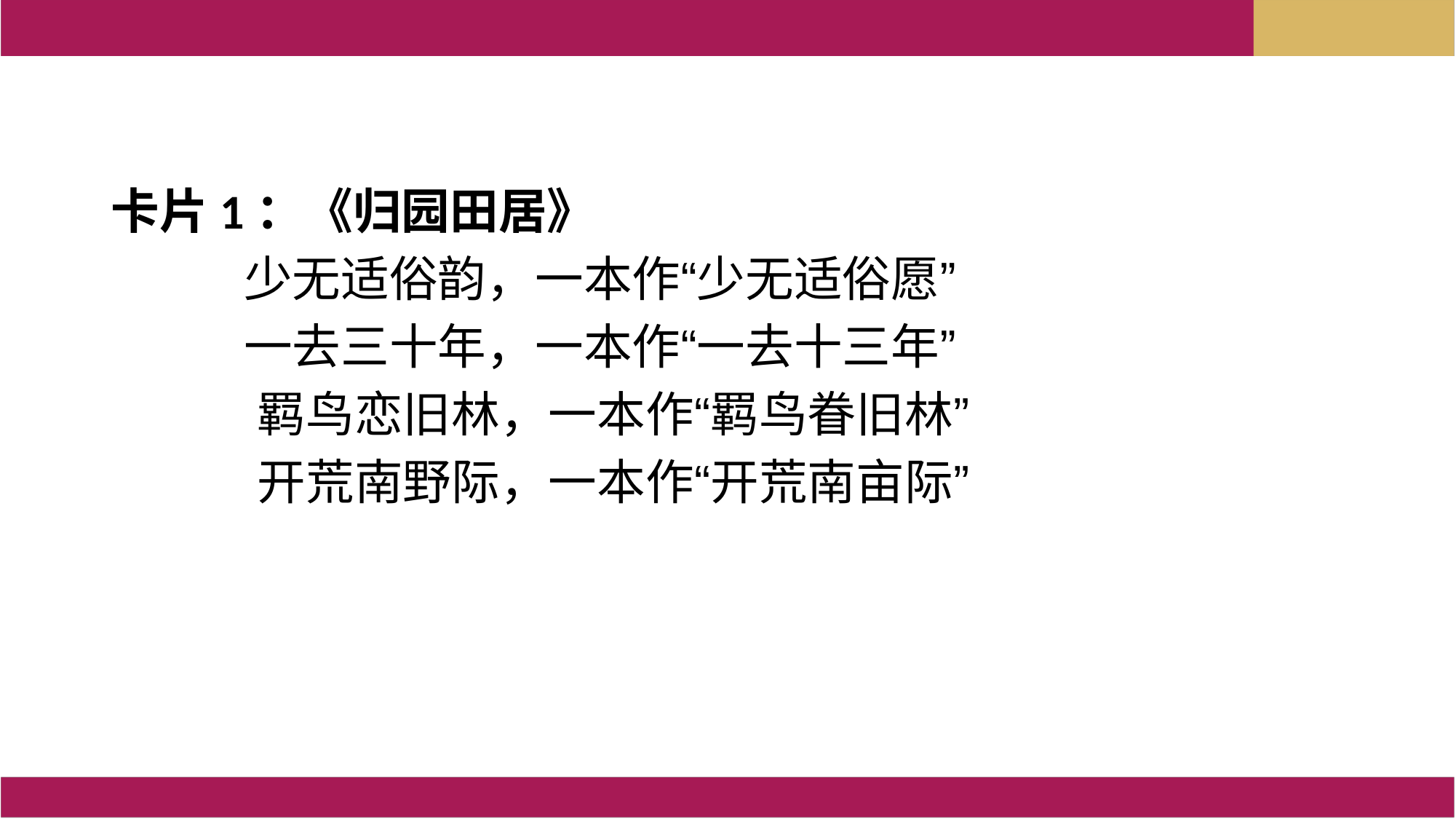

卡片1：《归园田居》
         少无适俗韵，一本作“少无适俗愿”
         一去三十年，一本作“一去十三年”
          羁鸟恋旧林，一本作“羁鸟眷旧林”
          开荒南野际，一本作“开荒南亩际”